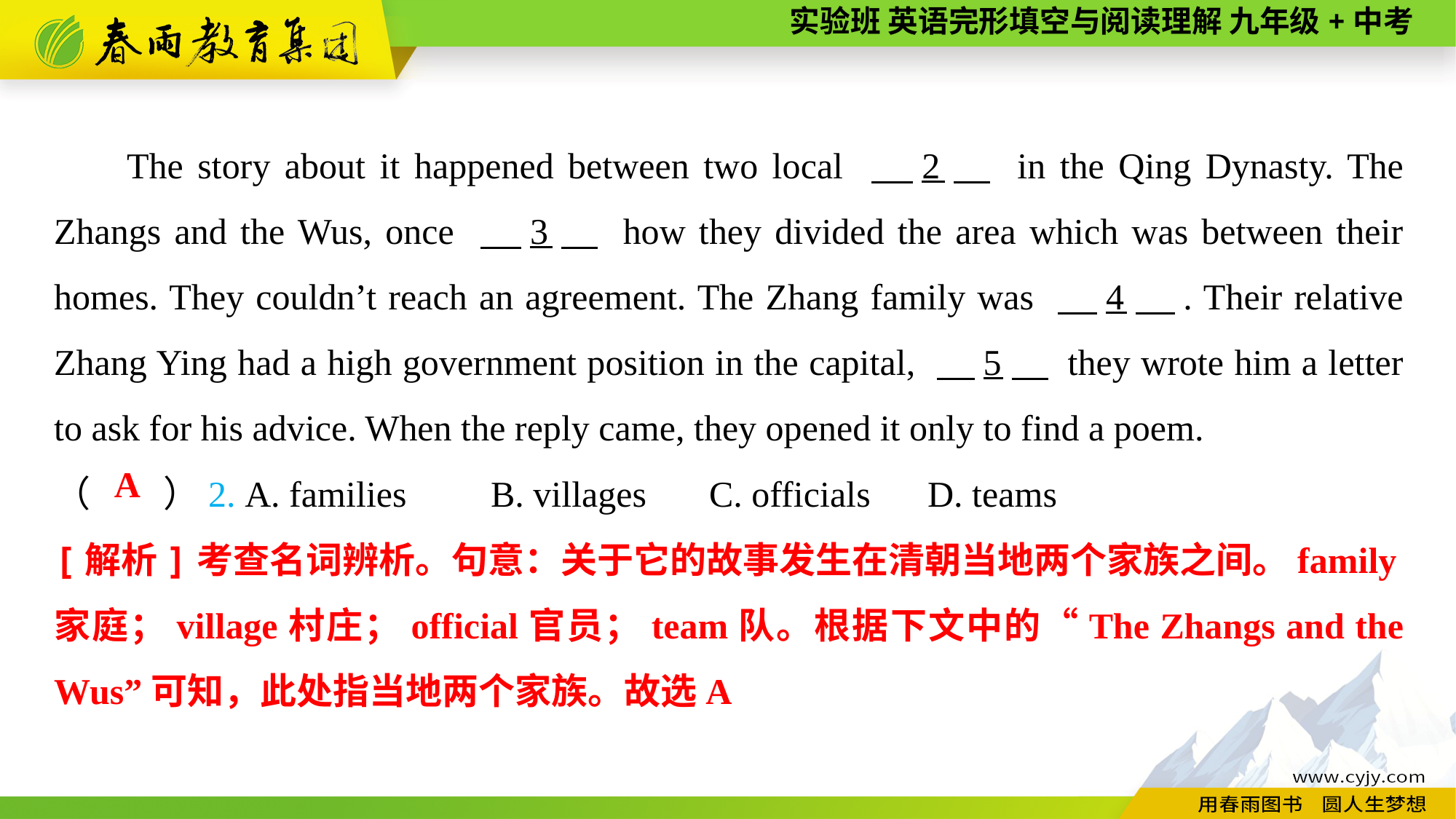

The story about it happened between two local 　2　 in the Qing Dynasty. The Zhangs and the Wus, once 　3　 how they divided the area which was between their homes. They couldn’t reach an agreement. The Zhang family was 　4　. Their relative Zhang Ying had a high government position in the capital, 　5　 they wrote him a letter to ask for his advice. When the reply came, they opened it only to find a poem.
（　　）2. A. families	B. villages	C. officials	D. teams
A
[解析]考查名词辨析。句意：关于它的故事发生在清朝当地两个家族之间。family家庭；village村庄；official官员；team队。根据下文中的“The Zhangs and the Wus”可知，此处指当地两个家族。故选A